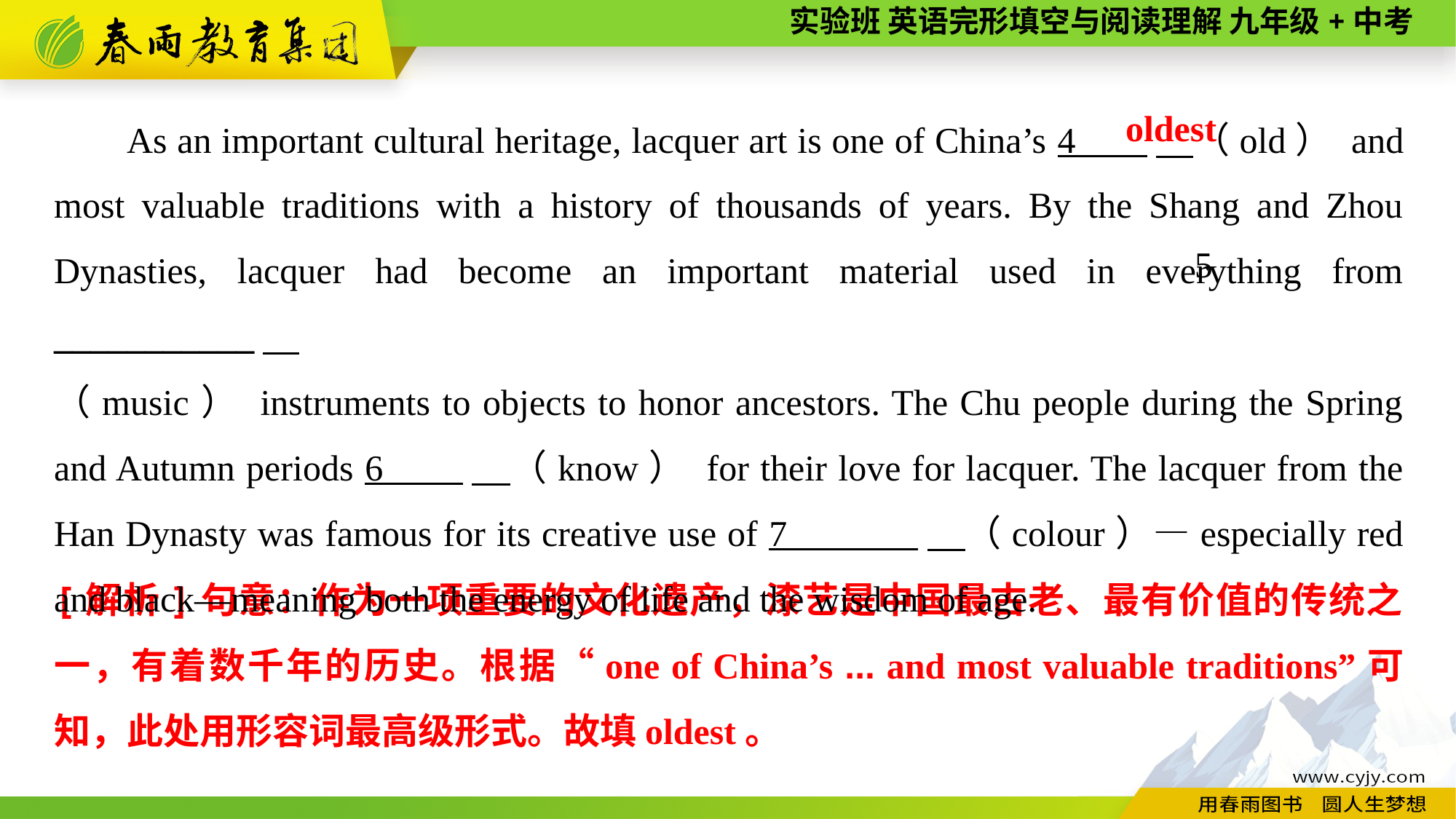

As an important cultural heritage, lacquer art is one of China’s 4       　（old） and most valuable traditions with a history of thousands of years. By the Shang and Zhou Dynasties, lacquer had become an important material used in everything from ___________
（music） instruments to objects to honor ancestors. The Chu people during the Spring and Autumn periods 6       　（know） for their love for lacquer. The lacquer from the Han Dynasty was famous for its creative use of 7            　（colour）—especially red and black—meaning both the energy of life and the wisdom of age.
oldest
5
[解析]句意：作为一项重要的文化遗产，漆艺是中国最古老、最有价值的传统之一，有着数千年的历史。根据“one of China’s ... and most valuable traditions”可知，此处用形容词最高级形式。故填oldest。